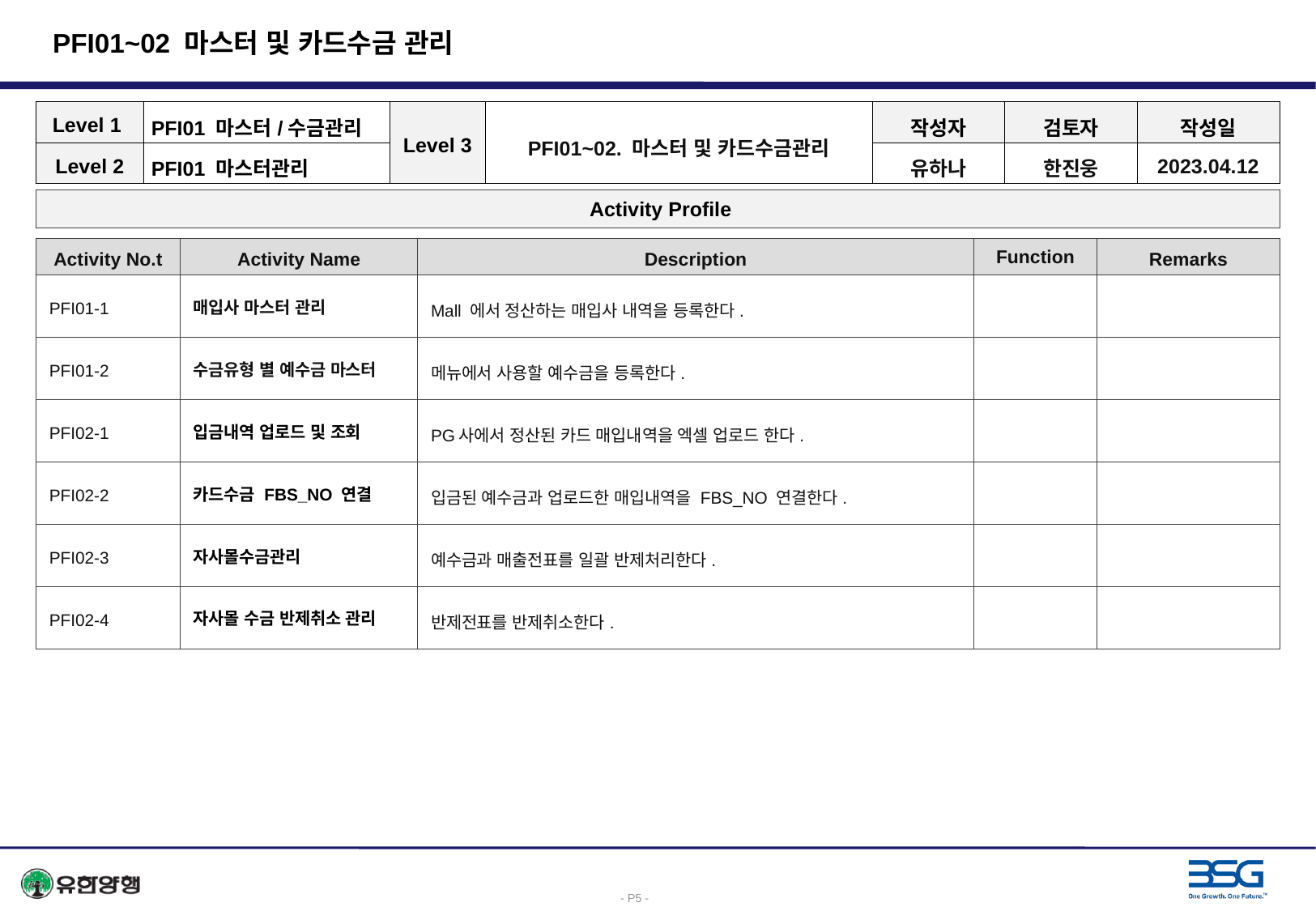

# PFI01~02 마스터 및 카드수금 관리
| Level 1 | PFI01 마스터/수금관리 | Level 3 | PFI01~02. 마스터 및 카드수금관리 | 작성자 | 검토자 | 작성일 |
| --- | --- | --- | --- | --- | --- | --- |
| Level 2 | PFI01 마스터관리 |  |  | 유하나 | 한진웅 | 2023.04.12 |
 Activity Profile
| Activity No.t | Activity Name | Description | Function | Remarks |
| --- | --- | --- | --- | --- |
| PFI01-1 | 매입사 마스터 관리 | Mall 에서 정산하는 매입사 내역을 등록한다. |  |  |
| PFI01-2 | 수금유형 별 예수금 마스터 | 메뉴에서 사용할 예수금을 등록한다. |  |  |
| PFI02-1 | 입금내역 업로드 및 조회 | PG사에서 정산된 카드 매입내역을 엑셀 업로드 한다. |  |  |
| PFI02-2 | 카드수금 FBS\_NO 연결 | 입금된 예수금과 업로드한 매입내역을 FBS\_NO 연결한다. |  |  |
| PFI02-3 | 자사몰수금관리 | 예수금과 매출전표를 일괄 반제처리한다. |  |  |
| PFI02-4 | 자사몰 수금 반제취소 관리 | 반제전표를 반제취소한다. |  |  |